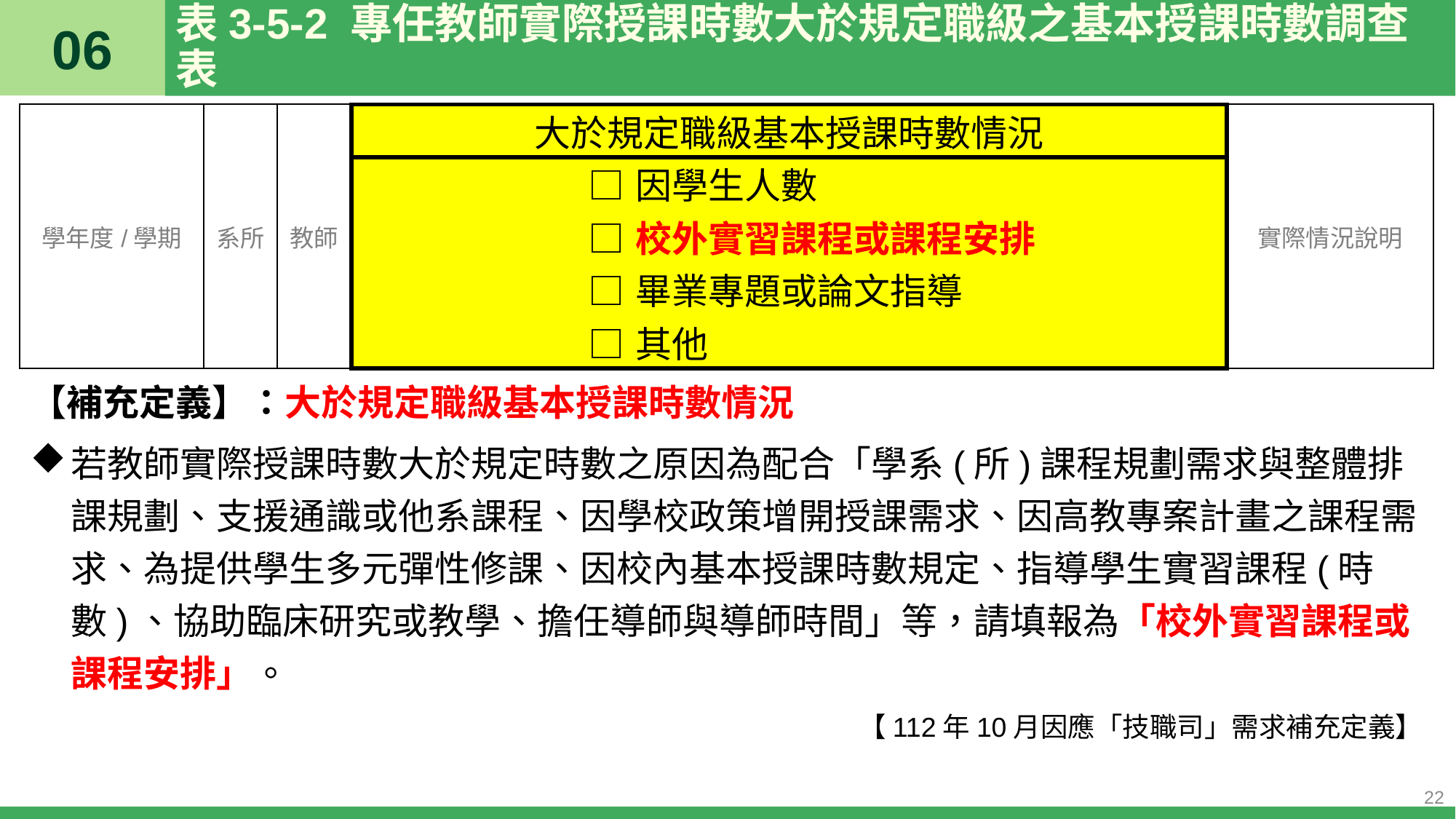

06
# 表3-5-2 專任教師實際授課時數大於規定職級之基本授課時數調查表
| 學年度/學期 | 系所 | 教師 | 大於規定職級基本授課時數情況 | 實際情況說明 |
| --- | --- | --- | --- | --- |
|  |  |  | □因學生人數 □校外實習課程或課程安排 □畢業專題或論文指導 □其他 |  |
【補充定義】：大於規定職級基本授課時數情況
若教師實際授課時數大於規定時數之原因為配合「學系(所)課程規劃需求與整體排課規劃、支援通識或他系課程、因學校政策增開授課需求、因高教專案計畫之課程需求、為提供學生多元彈性修課、因校內基本授課時數規定、指導學生實習課程(時數)、協助臨床研究或教學、擔任導師與導師時間」等，請填報為「校外實習課程或課程安排」。
【112年10月因應「技職司」需求補充定義】
22